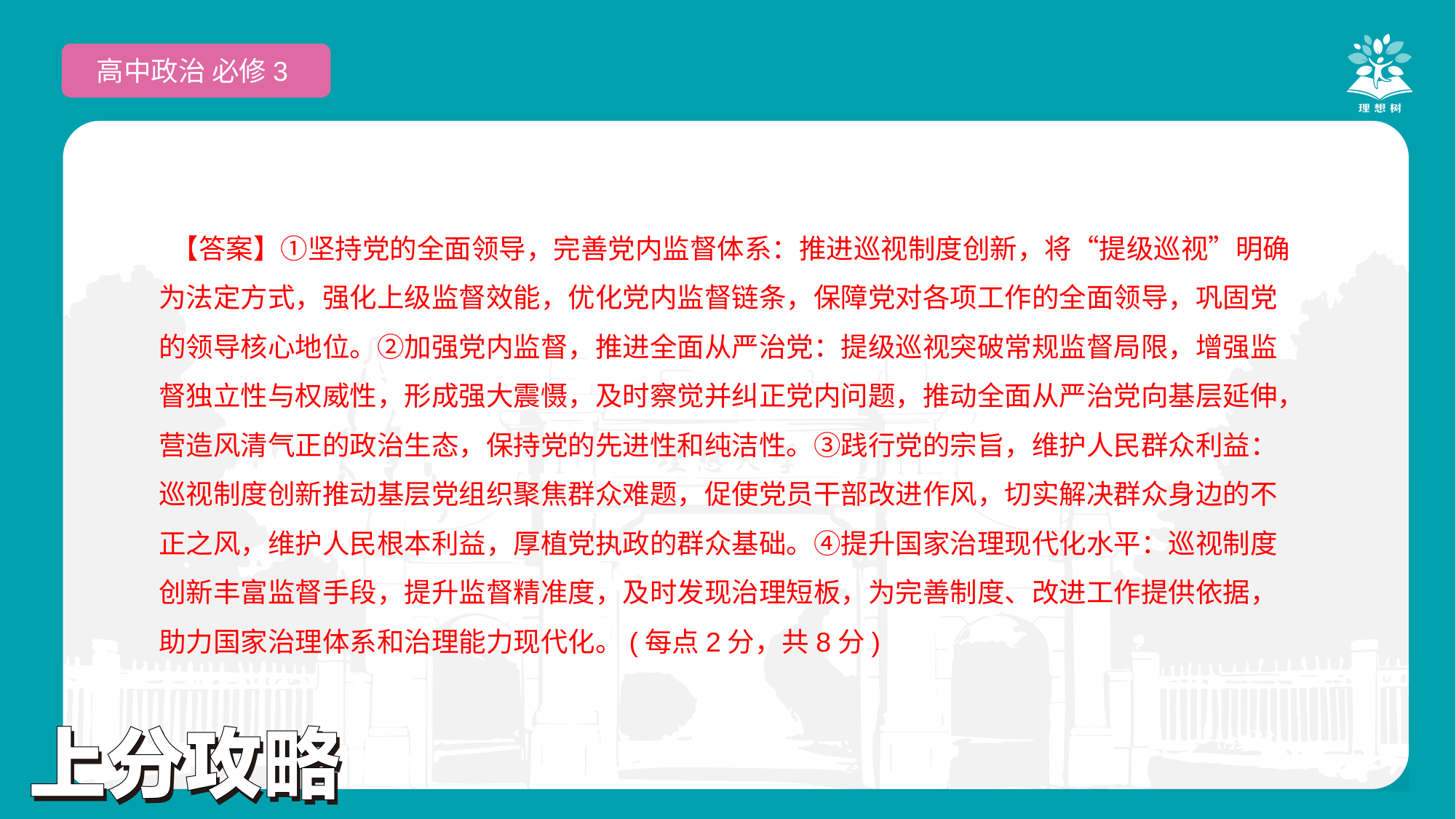

高中政治 必修3
 【答案】①坚持党的全面领导，完善党内监督体系：推进巡视制度创新，将“提级巡视”明确为法定方式，强化上级监督效能，优化党内监督链条，保障党对各项工作的全面领导，巩固党的领导核心地位。②加强党内监督，推进全面从严治党：提级巡视突破常规监督局限，增强监督独立性与权威性，形成强大震慑，及时察觉并纠正党内问题，推动全面从严治党向基层延伸，营造风清气正的政治生态，保持党的先进性和纯洁性。③践行党的宗旨，维护人民群众利益：巡视制度创新推动基层党组织聚焦群众难题，促使党员干部改进作风，切实解决群众身边的不正之风，维护人民根本利益，厚植党执政的群众基础。④提升国家治理现代化水平：巡视制度创新丰富监督手段，提升监督精准度，及时发现治理短板，为完善制度、改进工作提供依据，助力国家治理体系和治理能力现代化。(每点2分，共8分)